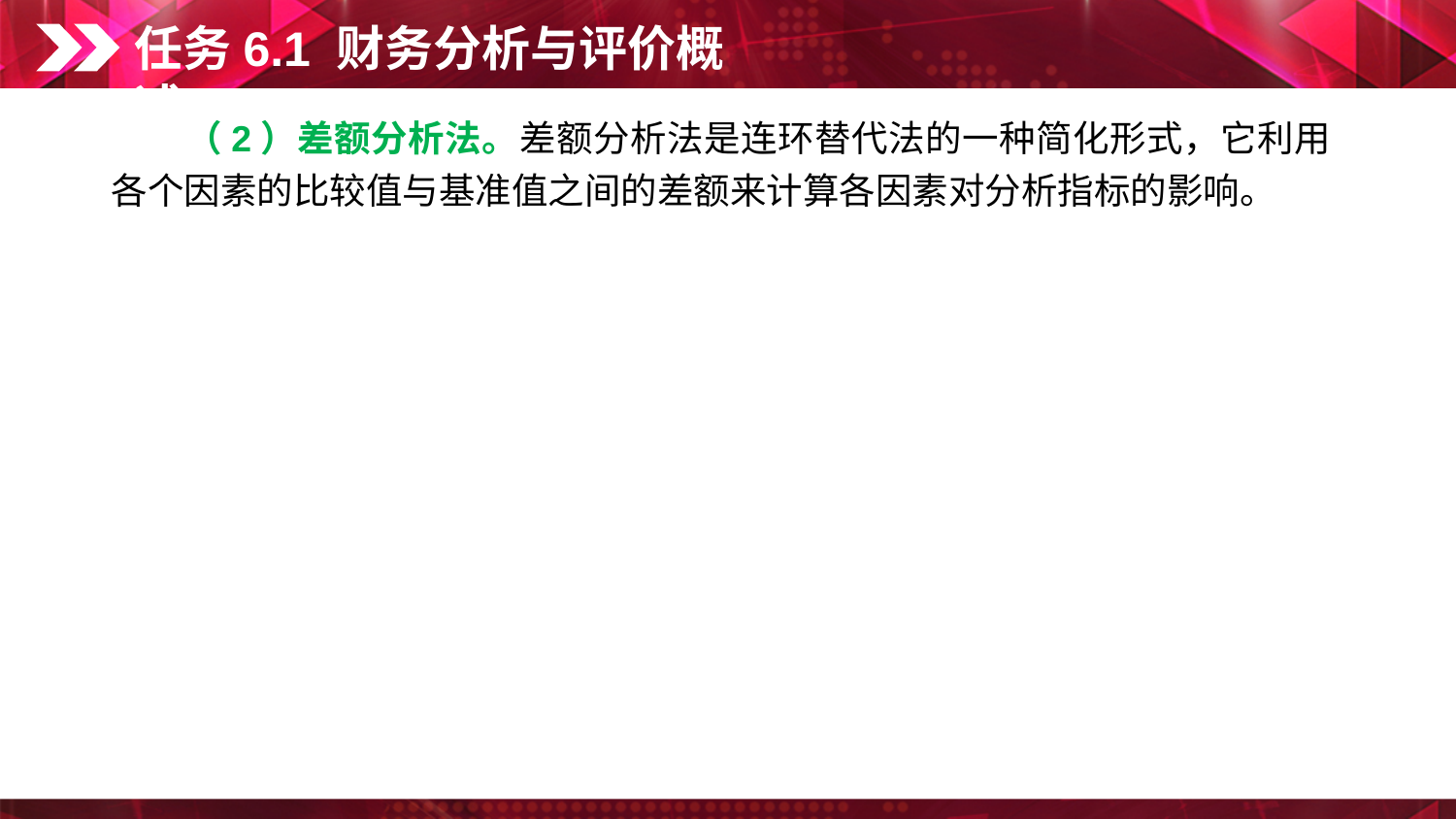

任务6.1 财务分析与评价概述

　　（2）差额分析法。差额分析法是连环替代法的一种简化形式，它利用各个因素的比较值与基准值之间的差额来计算各因素对分析指标的影响。